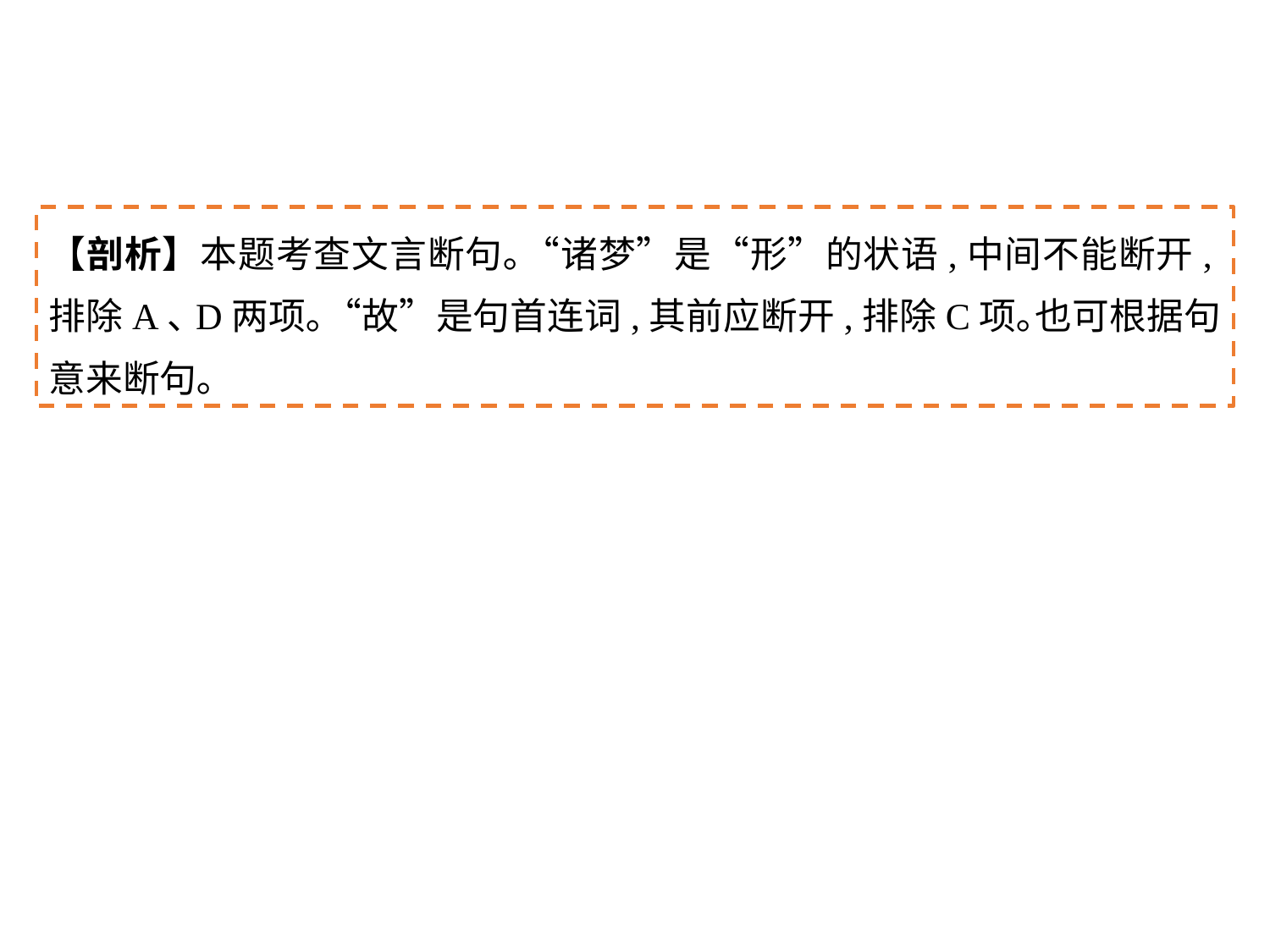

【剖析】本题考查文言断句｡“诸梦”是“形”的状语,中间不能断开,排除A､D两项｡“故”是句首连词,其前应断开,排除C项｡也可根据句意来断句｡